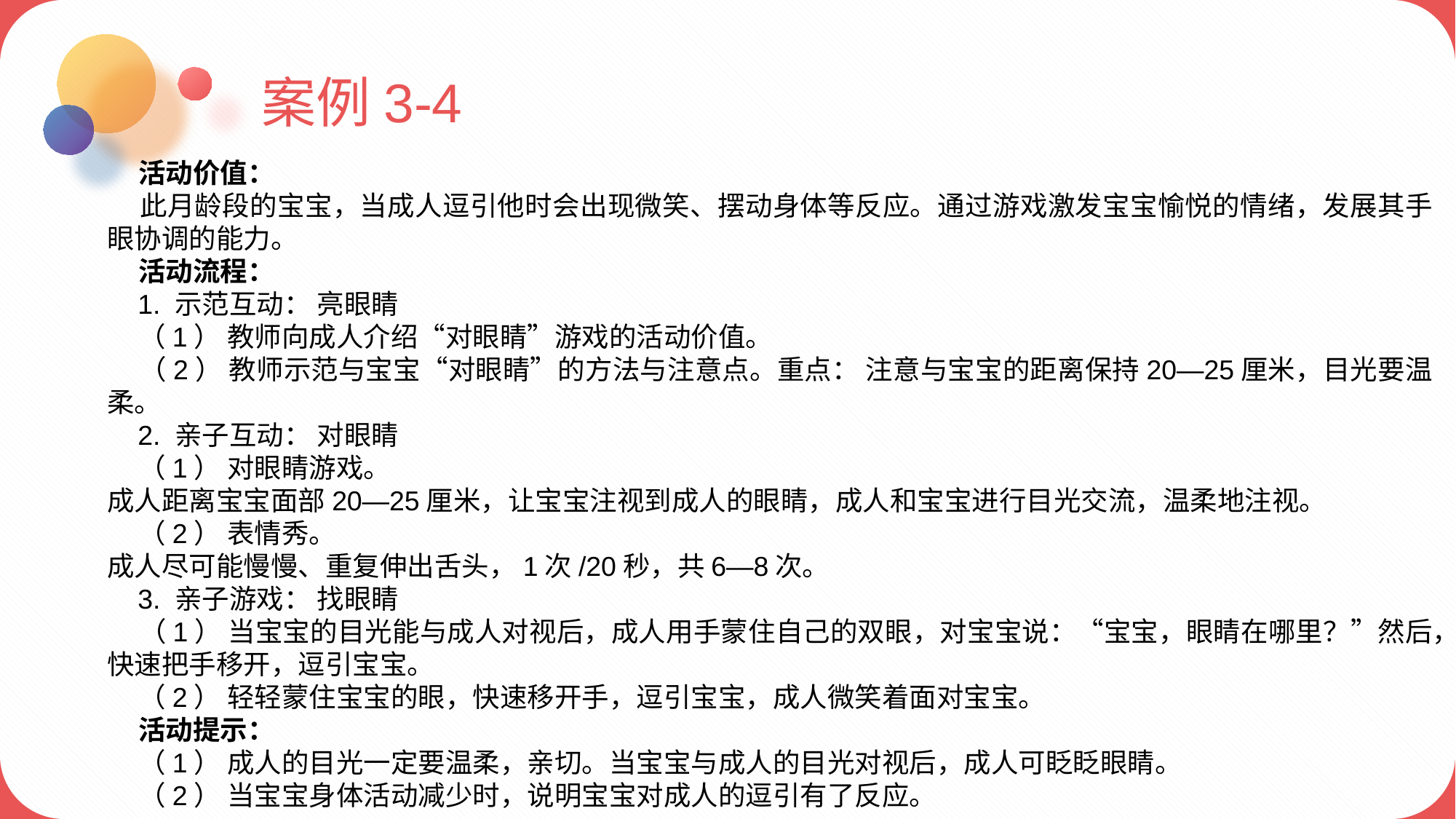

案例3-4
    活动价值：
    此月龄段的宝宝，当成人逗引他时会出现微笑、摆动身体等反应。通过游戏激发宝宝愉悦的情绪，发展其手眼协调的能力。
    活动流程：
    1. 示范互动： 亮眼睛
    （1） 教师向成人介绍“对眼睛”游戏的活动价值。
    （2） 教师示范与宝宝“对眼睛”的方法与注意点。重点： 注意与宝宝的距离保持20—25厘米，目光要温柔。
    2. 亲子互动： 对眼睛
    （1） 对眼睛游戏。
成人距离宝宝面部20—25厘米，让宝宝注视到成人的眼睛，成人和宝宝进行目光交流，温柔地注视。
    （2） 表情秀。
成人尽可能慢慢、重复伸出舌头，1次/20秒，共6—8次。
    3. 亲子游戏： 找眼睛
    （1） 当宝宝的目光能与成人对视后，成人用手蒙住自己的双眼，对宝宝说：“宝宝，眼睛在哪里？”然后，快速把手移开，逗引宝宝。
    （2） 轻轻蒙住宝宝的眼，快速移开手，逗引宝宝，成人微笑着面对宝宝。
    活动提示：
    （1） 成人的目光一定要温柔，亲切。当宝宝与成人的目光对视后，成人可眨眨眼睛。
    （2） 当宝宝身体活动减少时，说明宝宝对成人的逗引有了反应。